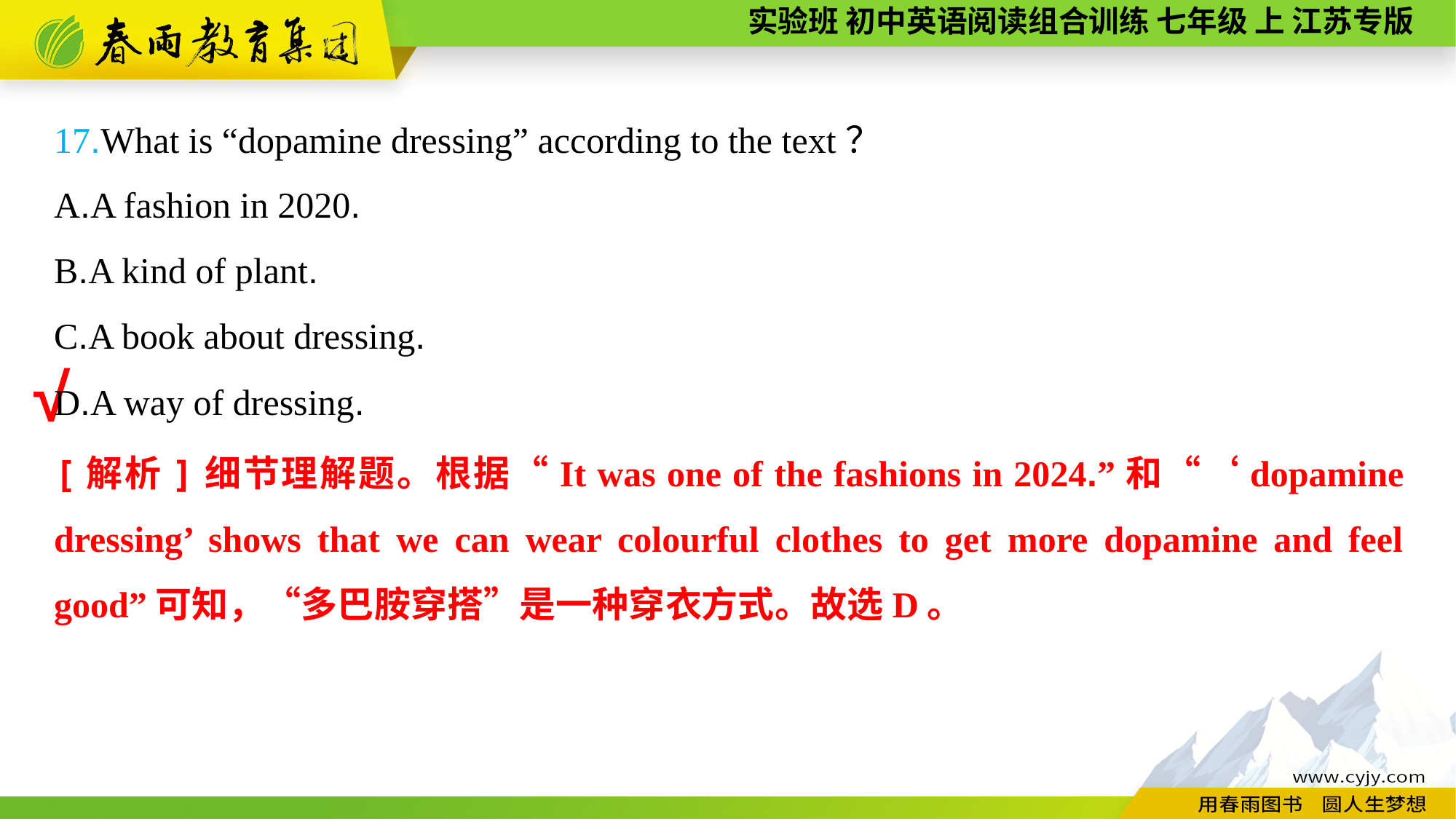

17.What is “dopamine dressing” according to the text？
A.A fashion in 2020.
B.A kind of plant.
C.A book about dressing.
D.A way of dressing.
√
[解析]细节理解题。根据“It was one of the fashions in 2024.”和“‘dopamine dressing’ shows that we can wear colourful clothes to get more dopamine and feel good”可知，“多巴胺穿搭”是一种穿衣方式。故选D。